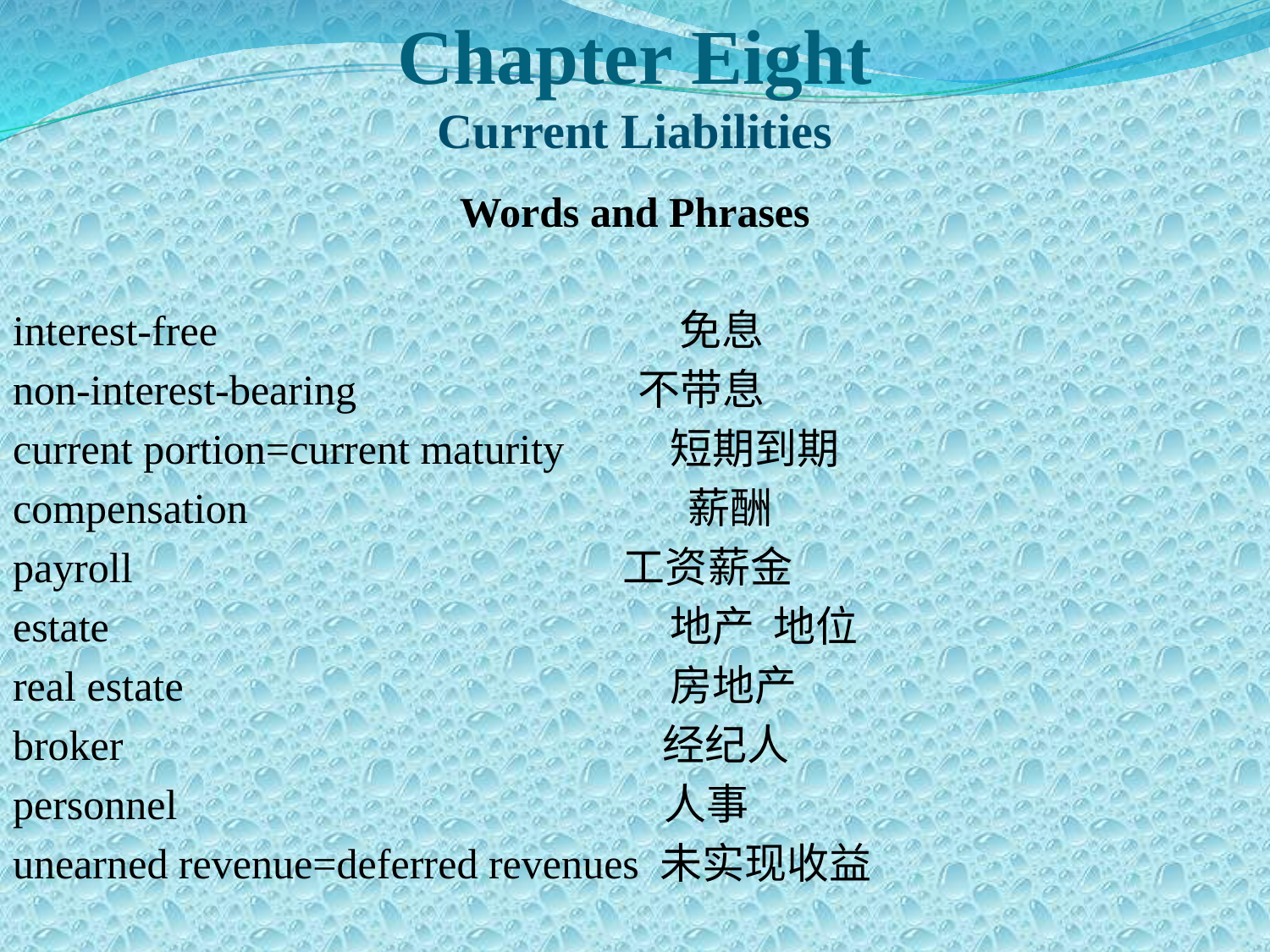

Chapter Eight
Current Liabilities
Words and Phrases

interest-free                                         免息
non-interest-bearing　                        不带息
current portion=current maturity         短期到期
compensation                                       薪酬
payroll　                                              工资薪金
estate                                                    地产  地位
real estate                                             房地产
broker                                                  经纪人
personnel                                             人事
unearned revenue=deferred revenues 未实现收益